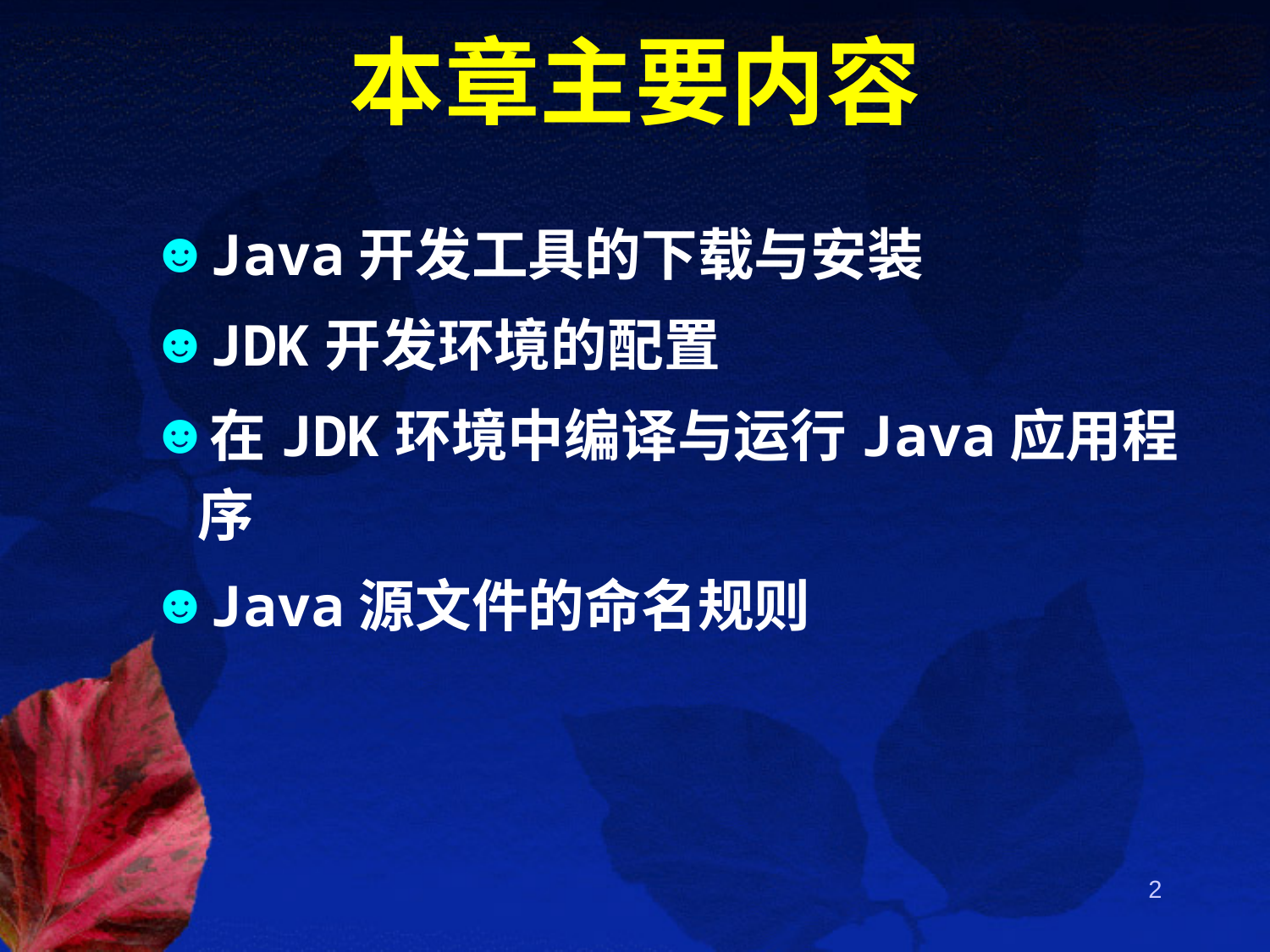

# 本章主要内容
Java开发工具的下载与安装
JDK开发环境的配置
在JDK环境中编译与运行Java应用程序
Java源文件的命名规则
2